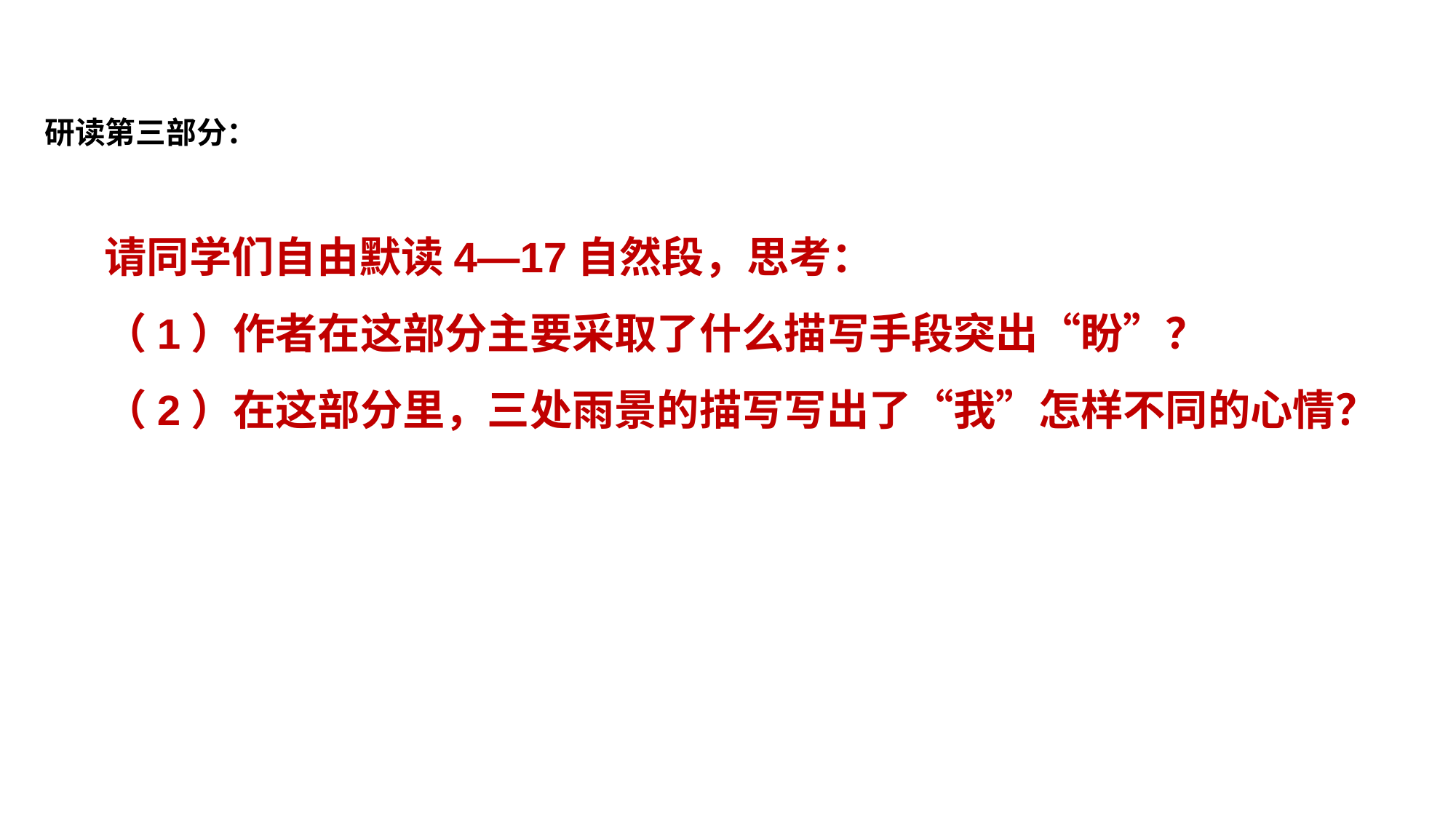

研读第三部分：
请同学们自由默读4—17自然段，思考：
（1）作者在这部分主要采取了什么描写手段突出“盼”？
（2）在这部分里，三处雨景的描写写出了“我”怎样不同的心情？